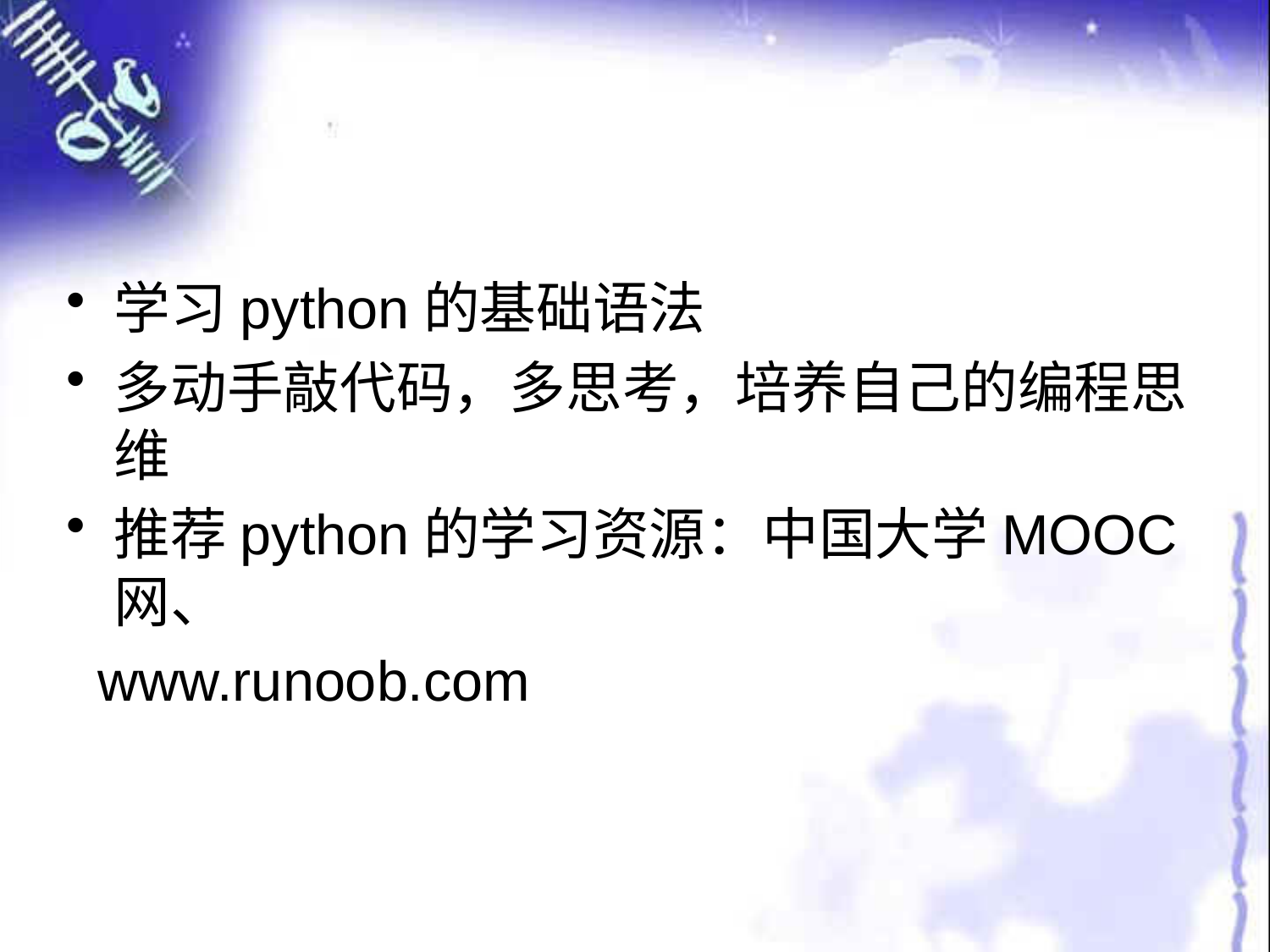

#
学习python的基础语法
多动手敲代码，多思考，培养自己的编程思维
推荐python的学习资源：中国大学MOOC网、
  www.runoob.com